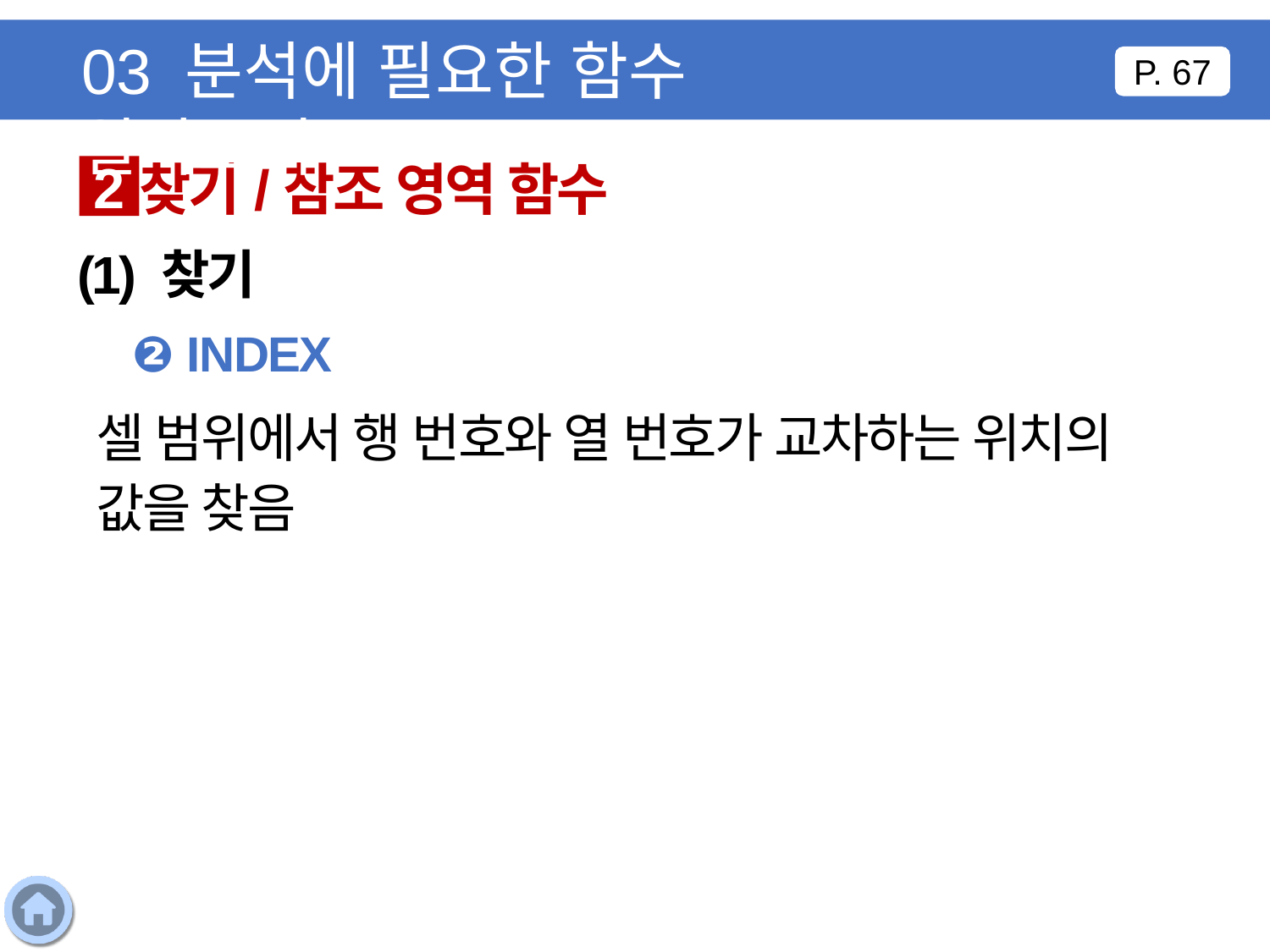

03 분석에 필요한 함수 알아보기
P. 67
찾기/참조 영역 함수
2
(1) 찾기
❷ INDEX
셀 범위에서 행 번호와 열 번호가 교차하는 위치의 값을 찾음